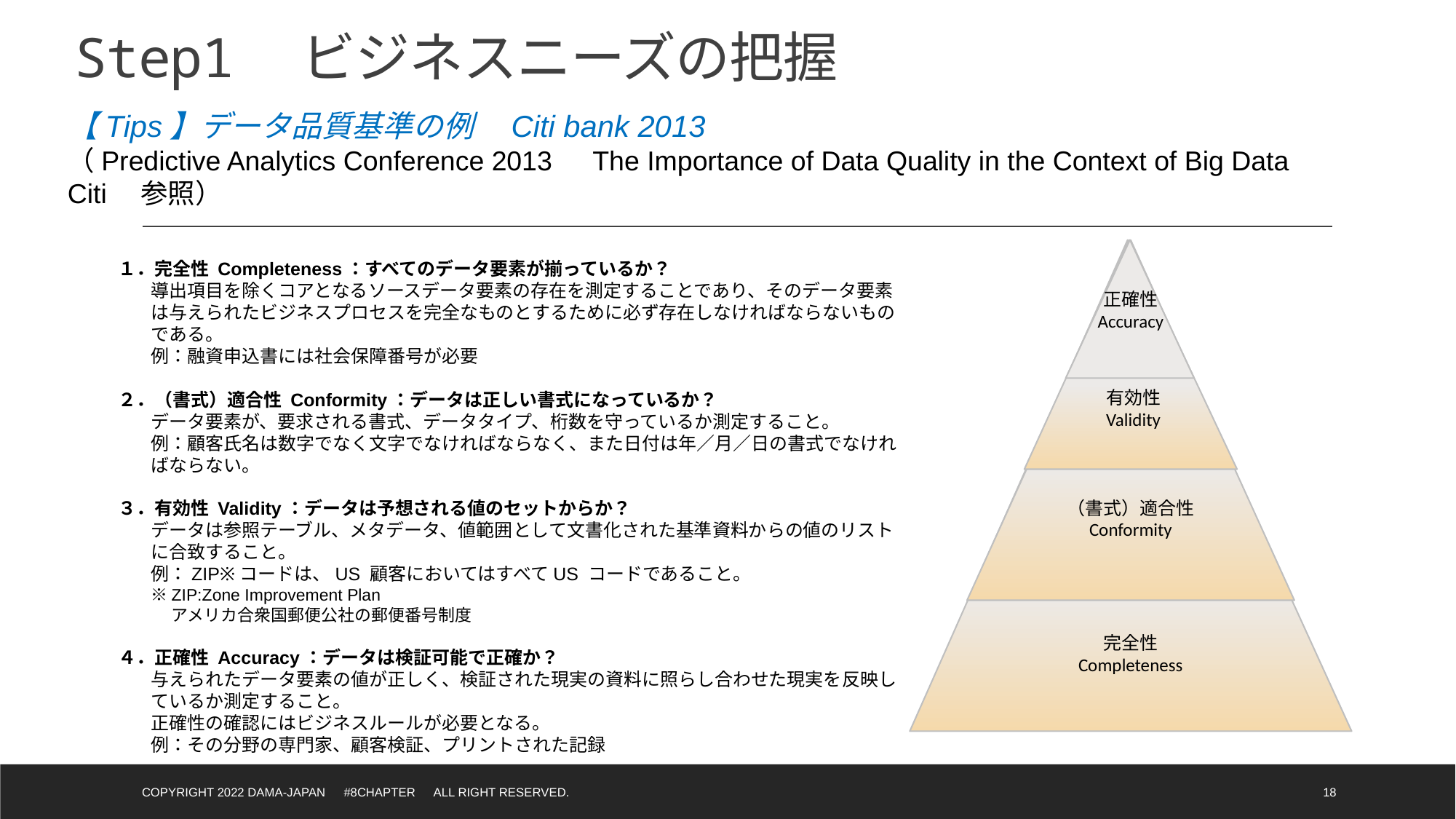

Step1　ビジネスニーズの把握
【Tips】データ品質基準の例　Citi bank 2013
（Predictive Analytics Conference 2013　The Importance of Data Quality in the Context of Big Data　Citi　参照）

正確性
Accuracy
有効性
Validity
（書式）適合性
Conformity
完全性
Completeness
１．完全性 Completeness：すべてのデータ要素が揃っているか？
導出項目を除くコアとなるソースデータ要素の存在を測定することであり、そのデータ要素は与えられたビジネスプロセスを完全なものとするために必ず存在しなければならないものである。
例：融資申込書には社会保障番号が必要
２．（書式）適合性 Conformity：データは正しい書式になっているか？
データ要素が、要求される書式、データタイプ、桁数を守っているか測定すること。
例：顧客氏名は数字でなく文字でなければならなく、また日付は年／月／日の書式でなければならない。
３．有効性 Validity：データは予想される値のセットからか？
データは参照テーブル、メタデータ、値範囲として文書化された基準資料からの値のリストに合致すること。
例：ZIP※ コードは、US 顧客においてはすべてUS コードであること。
※ZIP:Zone Improvement Plan
　 アメリカ合衆国郵便公社の郵便番号制度
４．正確性 Accuracy：データは検証可能で正確か？
与えられたデータ要素の値が正しく、検証された現実の資料に照らし合わせた現実を反映しているか測定すること。
正確性の確認にはビジネスルールが必要となる。
例：その分野の専門家、顧客検証、プリントされた記録
Copyright 2022 DAMA-JAPAN　#8chapter　All right reserved.
18